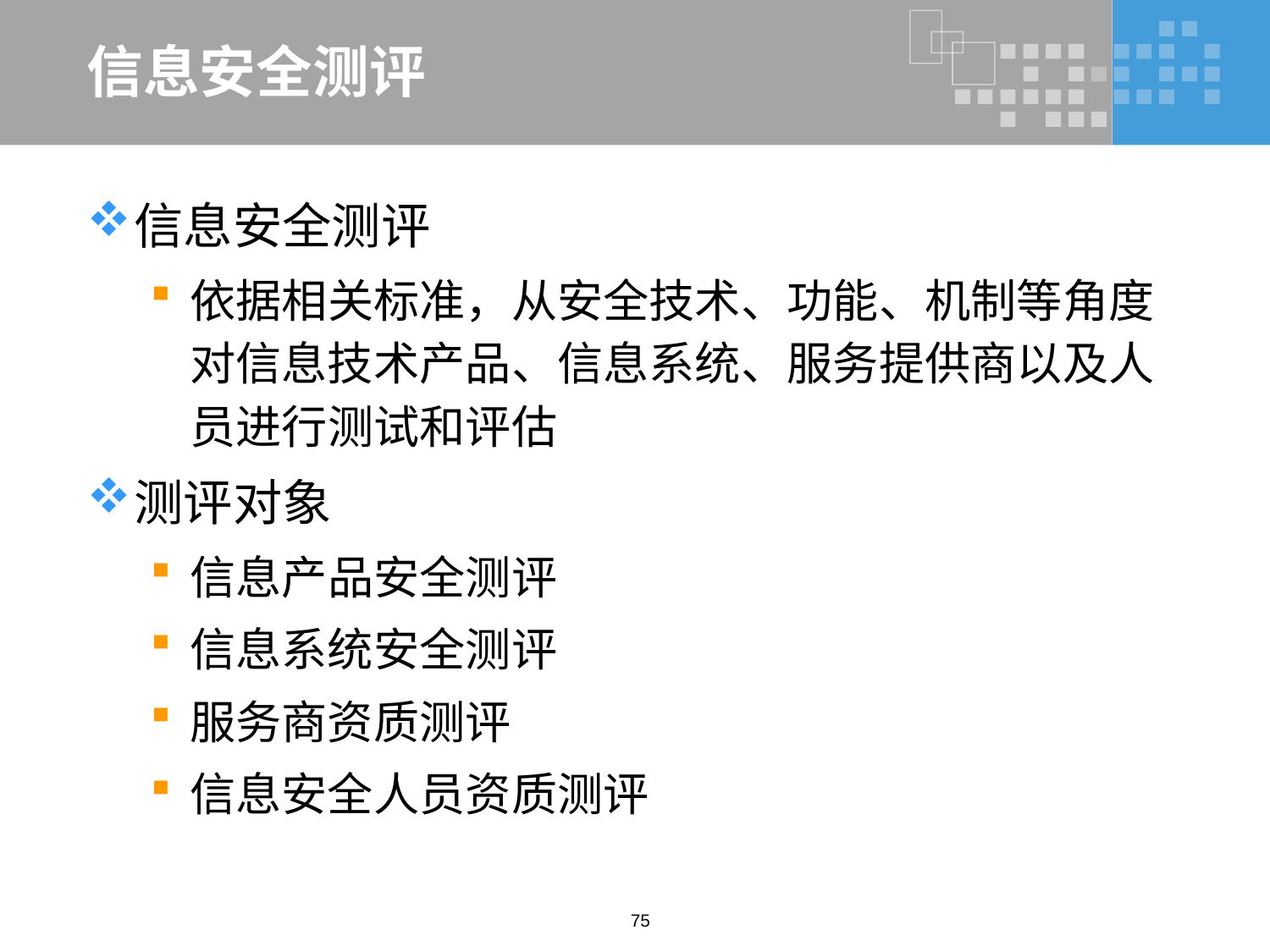

# 信息安全测评
信息安全测评
依据相关标准，从安全技术、功能、机制等角度对信息技术产品、信息系统、服务提供商以及人员进行测试和评估
测评对象
信息产品安全测评
信息系统安全测评
服务商资质测评
信息安全人员资质测评

75